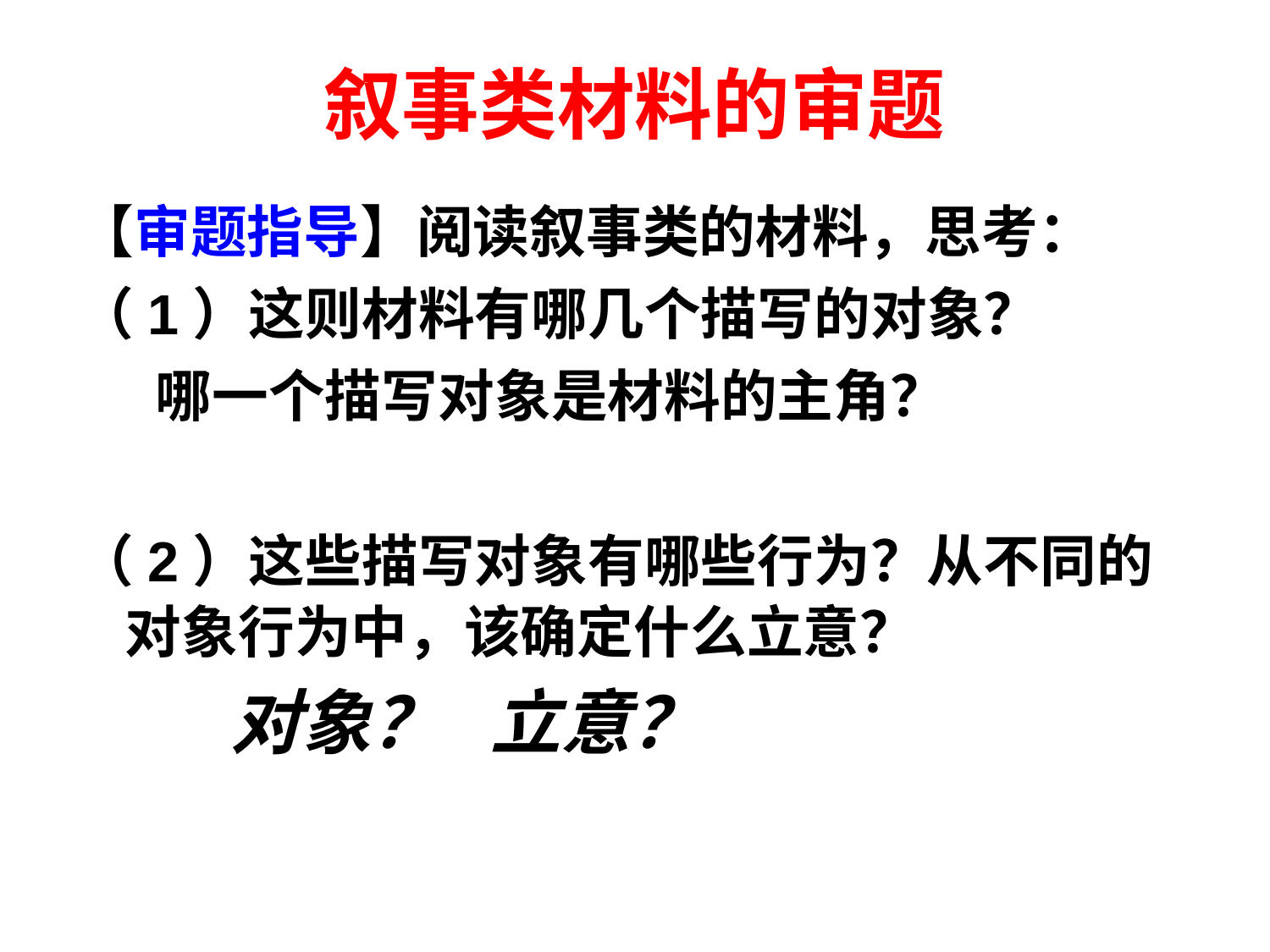

# 叙事类材料的审题
【审题指导】阅读叙事类的材料，思考：
（1）这则材料有哪几个描写的对象？
     哪一个描写对象是材料的主角？

（2）这些描写对象有哪些行为？从不同的对象行为中，该确定什么立意？
           对象？   立意？